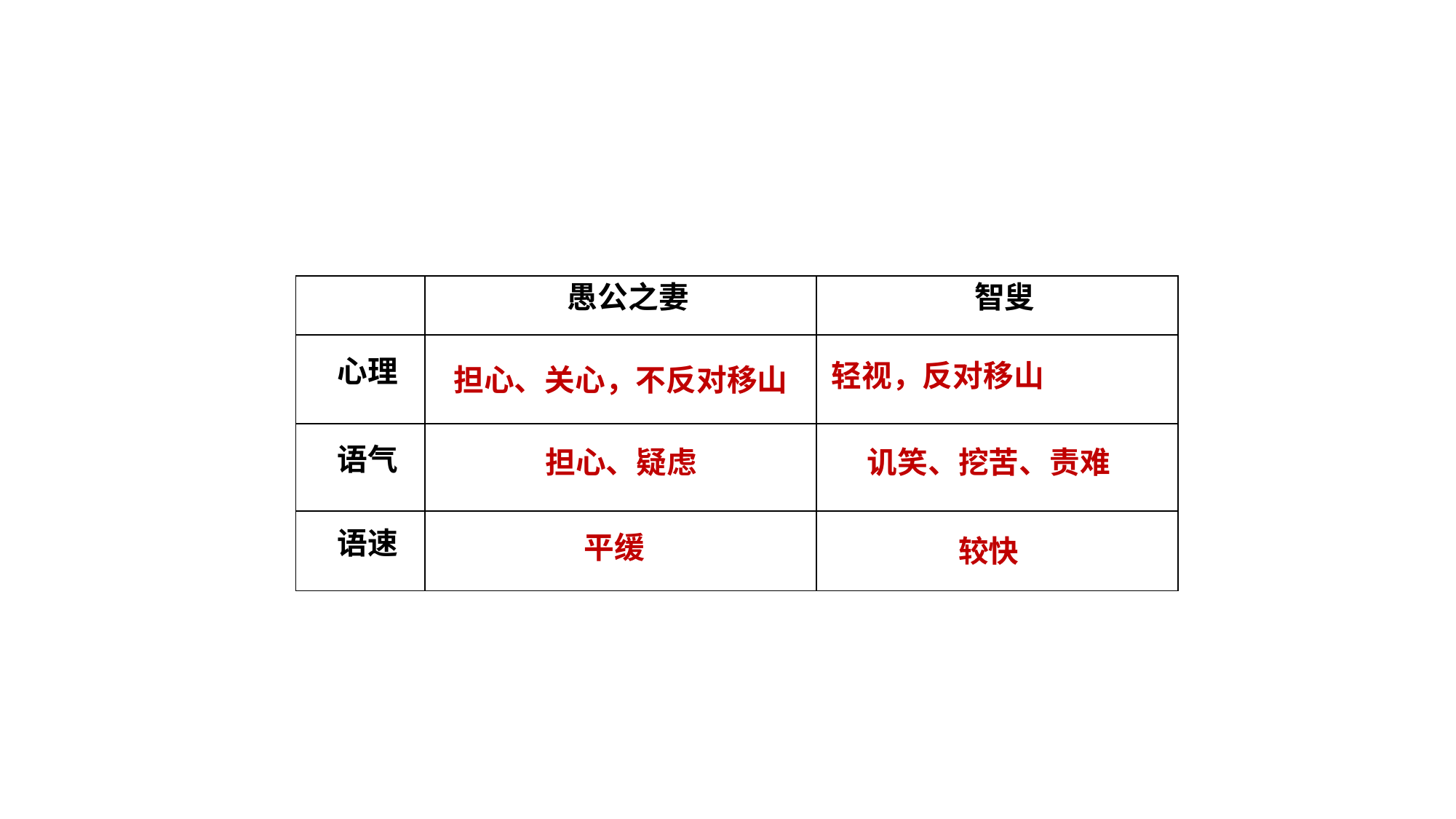

|  | 愚公之妻 | 智叟 |
| --- | --- | --- |
| 心理 |  |  |
| 语气 |  |  |
| 语速 |  |  |
轻视，反对移山
担心、关心，不反对移山
担心、疑虑
讥笑、挖苦、责难
平缓
较快